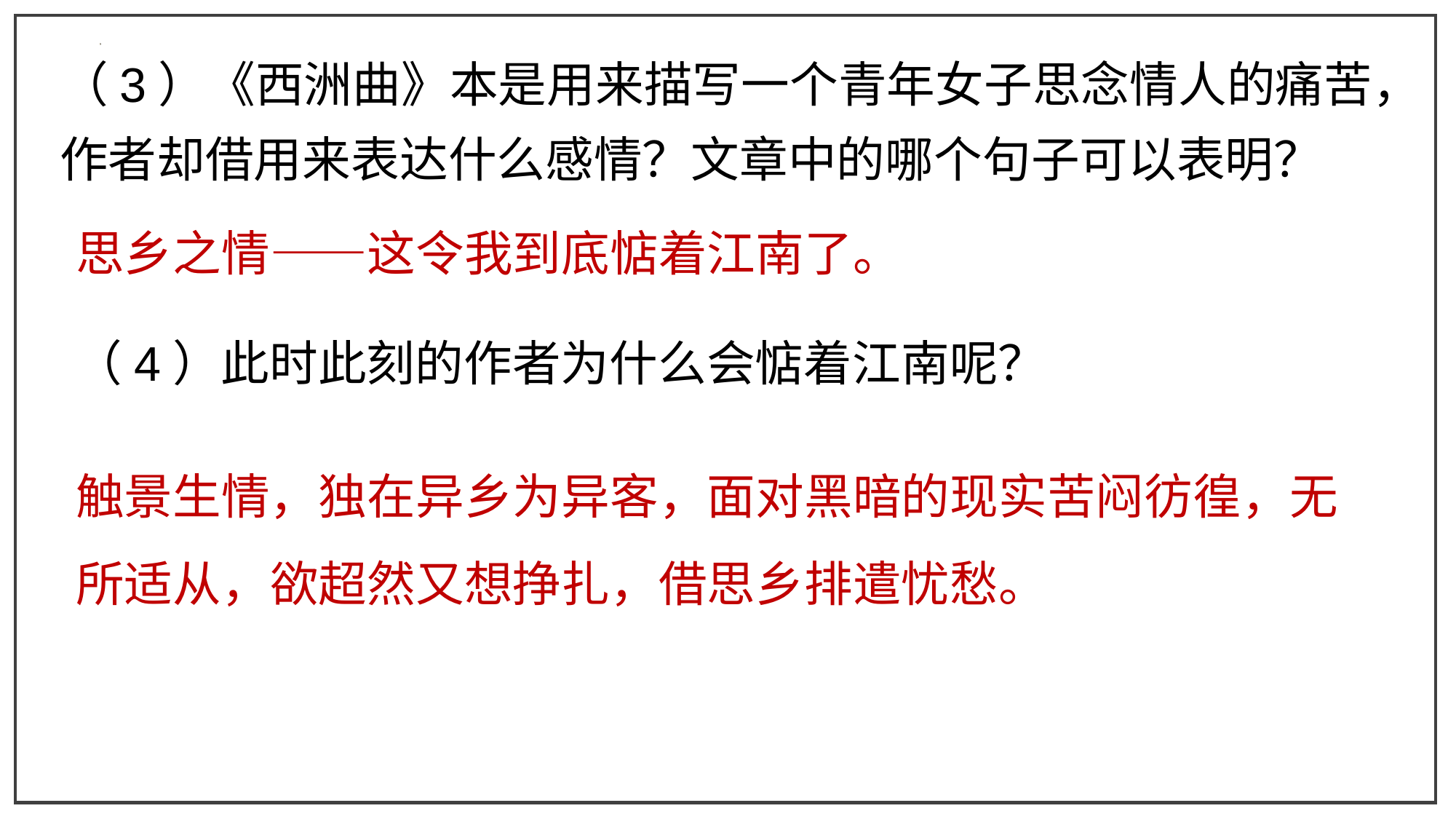

（3）《西洲曲》本是用来描写一个青年女子思念情人的痛苦，作者却借用来表达什么感情？文章中的哪个句子可以表明？
思乡之情——这令我到底惦着江南了。
（4）此时此刻的作者为什么会惦着江南呢？
触景生情，独在异乡为异客，面对黑暗的现实苦闷彷徨，无所适从，欲超然又想挣扎，借思乡排遣忧愁。